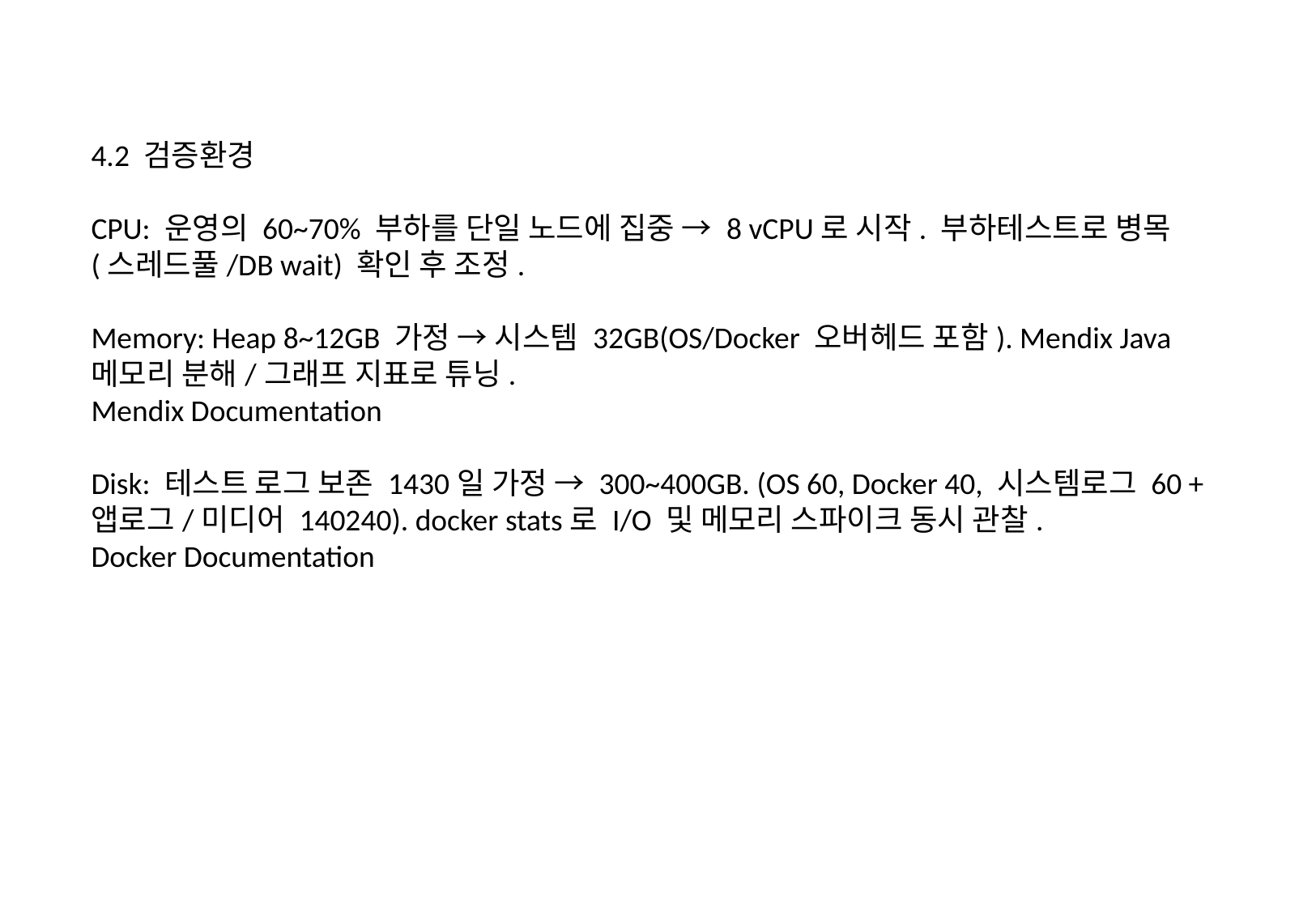

4.2 검증환경

CPU: 운영의 60~70% 부하를 단일 노드에 집중 → 8 vCPU로 시작. 부하테스트로 병목(스레드풀/DB wait) 확인 후 조정.

Memory: Heap 8~12GB 가정 → 시스템 32GB(OS/Docker 오버헤드 포함). Mendix Java 메모리 분해/그래프 지표로 튜닝.
Mendix Documentation

Disk: 테스트 로그 보존 1430일 가정 → 300~400GB. (OS 60, Docker 40, 시스템로그 60 + 앱로그/미디어 140240). docker stats로 I/O 및 메모리 스파이크 동시 관찰.
Docker Documentation